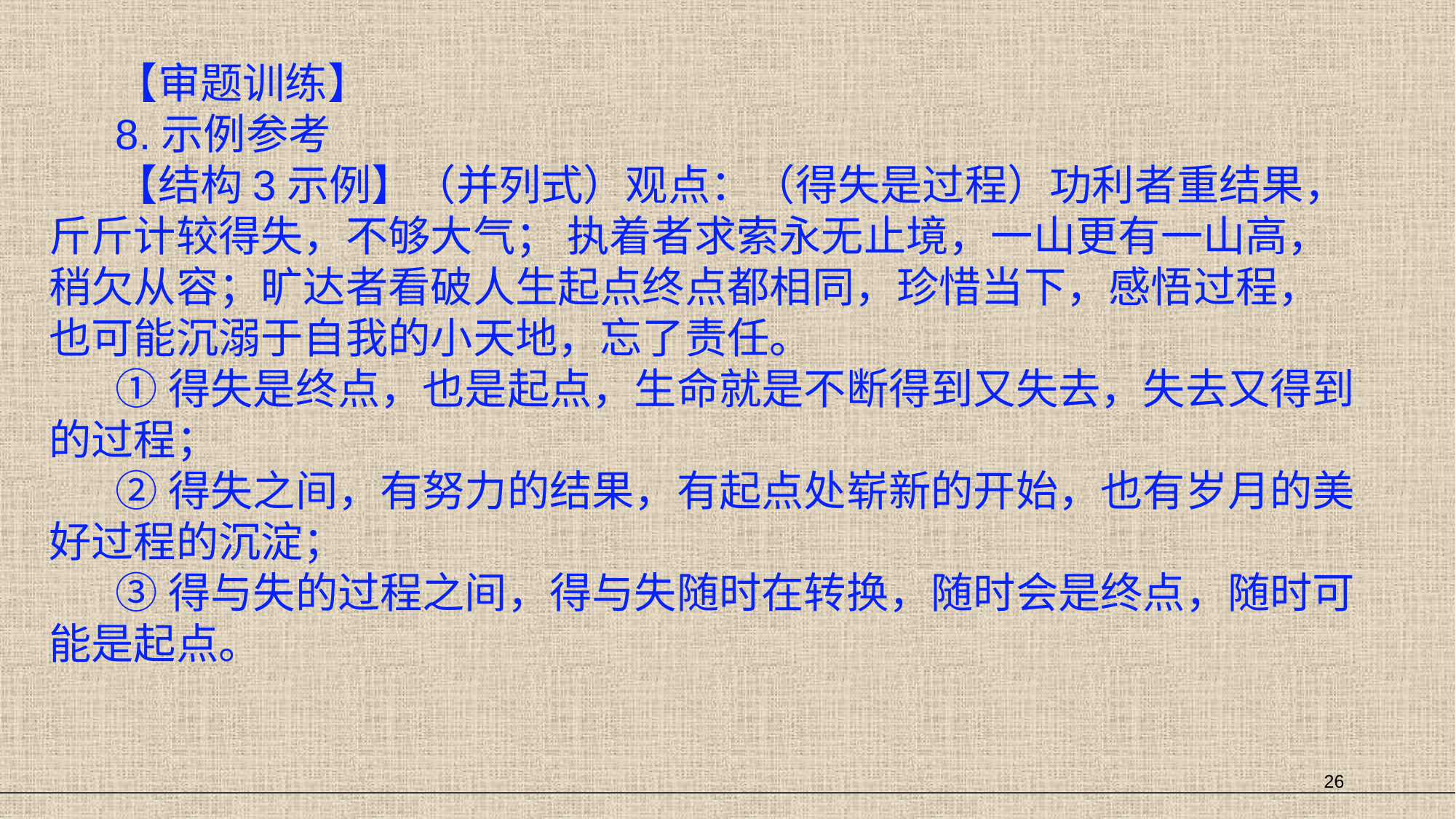

【审题训练】
8.示例参考
【结构3示例】（并列式）观点：（得失是过程）功利者重结果，斤斤计较得失，不够大气； 执着者求索永无止境，一山更有一山高，稍欠从容；旷达者看破人生起点终点都相同，珍惜当下，感悟过程，也可能沉溺于自我的小天地，忘了责任。
①得失是终点，也是起点，生命就是不断得到又失去，失去又得到的过程；
②得失之间，有努力的结果，有起点处崭新的开始，也有岁月的美好过程的沉淀；
③得与失的过程之间，得与失随时在转换，随时会是终点，随时可能是起点。
26